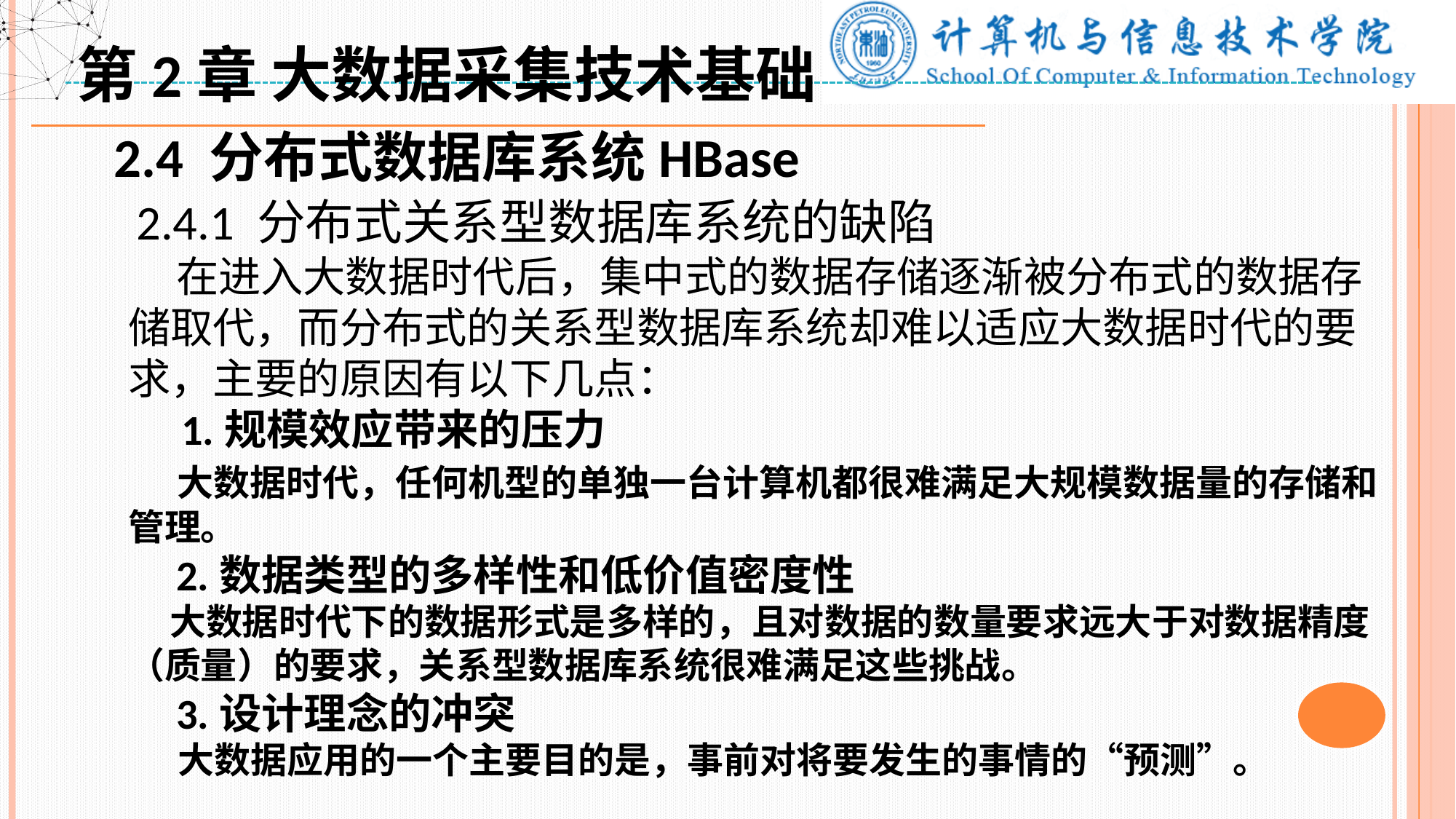

第2章 大数据采集技术基础
2.4 分布式数据库系统HBase
 2.4.1 分布式关系型数据库系统的缺陷
    在进入大数据时代后，集中式的数据存储逐渐被分布式的数据存储取代，而分布式的关系型数据库系统却难以适应大数据时代的要求，主要的原因有以下几点：
　 1.规模效应带来的压力
    大数据时代，任何机型的单独一台计算机都很难满足大规模数据量的存储和管理。
     2.数据类型的多样性和低价值密度性
    大数据时代下的数据形式是多样的，且对数据的数量要求远大于对数据精度（质量）的要求，关系型数据库系统很难满足这些挑战。
     3.设计理念的冲突
     大数据应用的一个主要目的是，事前对将要发生的事情的“预测”。